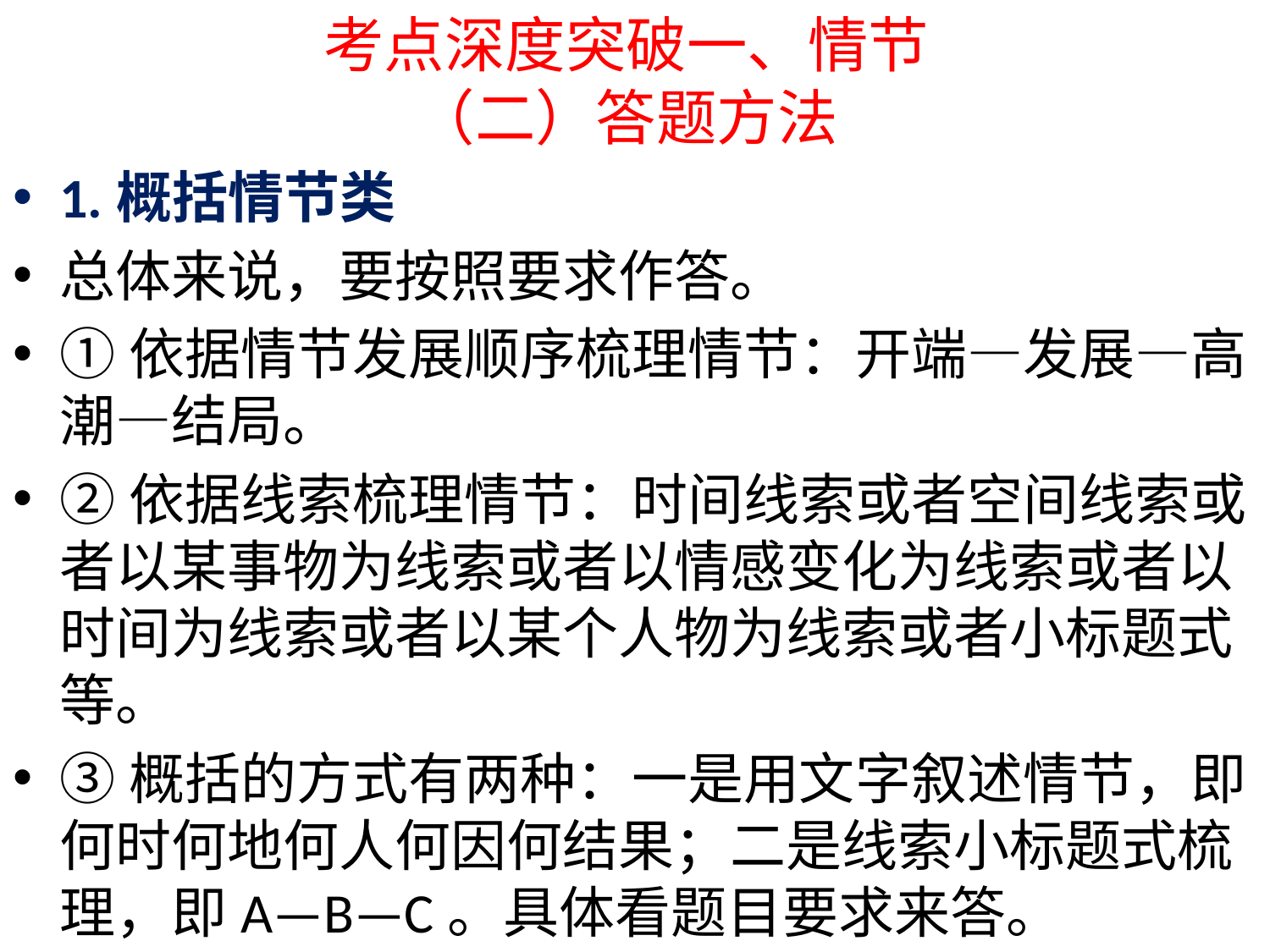

# 考点深度突破一、情节 （二）答题方法
1.概括情节类
总体来说，要按照要求作答。
①依据情节发展顺序梳理情节：开端—发展—高潮—结局。
②依据线索梳理情节：时间线索或者空间线索或者以某事物为线索或者以情感变化为线索或者以时间为线索或者以某个人物为线索或者小标题式等。
③概括的方式有两种：一是用文字叙述情节，即何时何地何人何因何结果；二是线索小标题式梳理，即A—B—C。具体看题目要求来答。